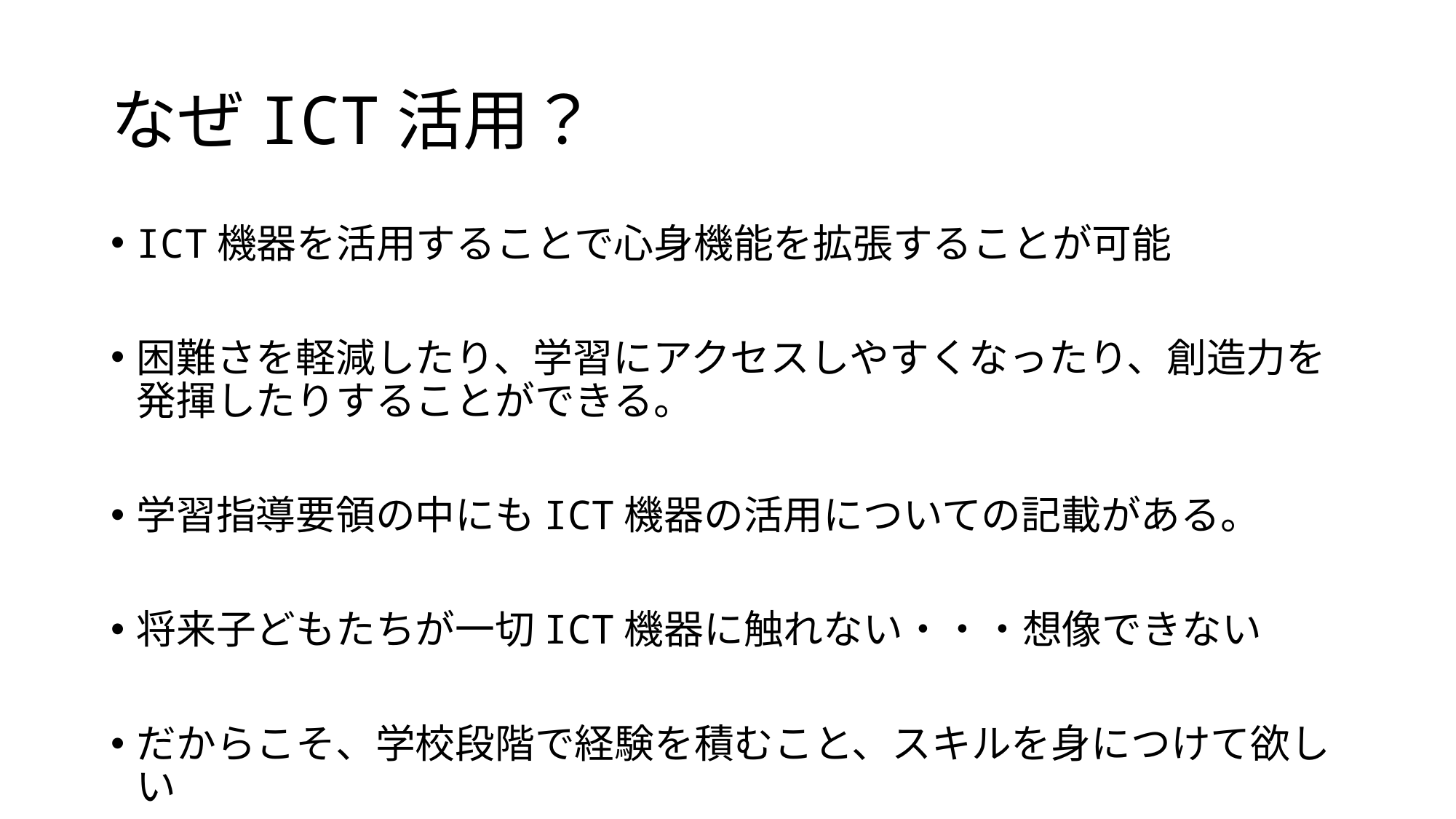

# なぜICT活用？
ICT機器を活用することで心身機能を拡張することが可能

困難さを軽減したり、学習にアクセスしやすくなったり、創造力を発揮したりすることができる。

学習指導要領の中にもICT機器の活用についての記載がある。

将来子どもたちが一切ICT機器に触れない・・・想像できない

だからこそ、学校段階で経験を積むこと、スキルを身につけて欲しい